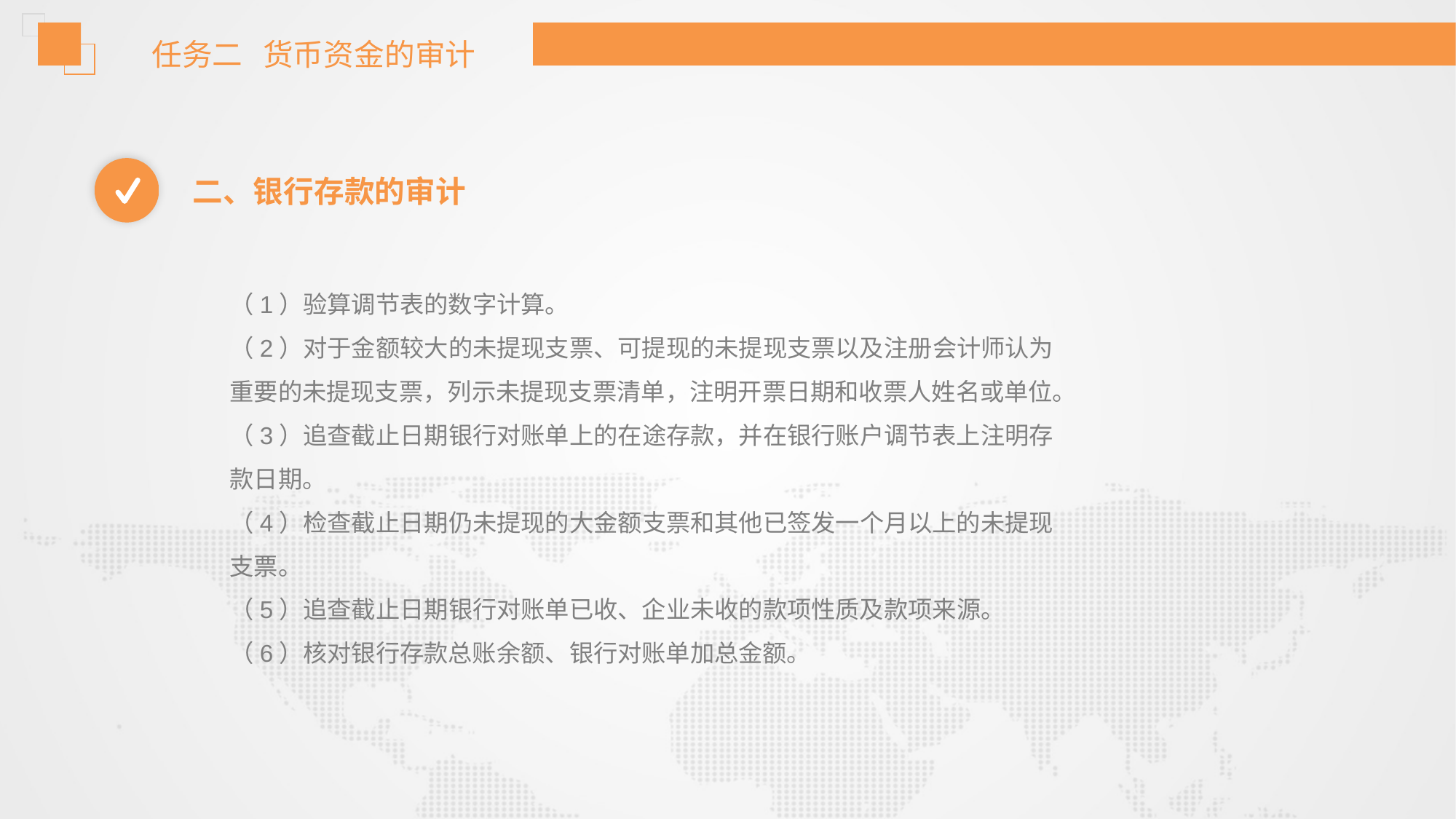

任务二   货币资金的审计

二、银行存款的审计
（1）验算调节表的数字计算。
（2）对于金额较大的未提现支票、可提现的未提现支票以及注册会计师认为
重要的未提现支票，列示未提现支票清单，注明开票日期和收票人姓名或单位。
（3）追查截止日期银行对账单上的在途存款，并在银行账户调节表上注明存
款日期。
（4）检查截止日期仍未提现的大金额支票和其他已签发一个月以上的未提现
支票。
（5）追查截止日期银行对账单已收、企业未收的款项性质及款项来源。
（6）核对银行存款总账余额、银行对账单加总金额。